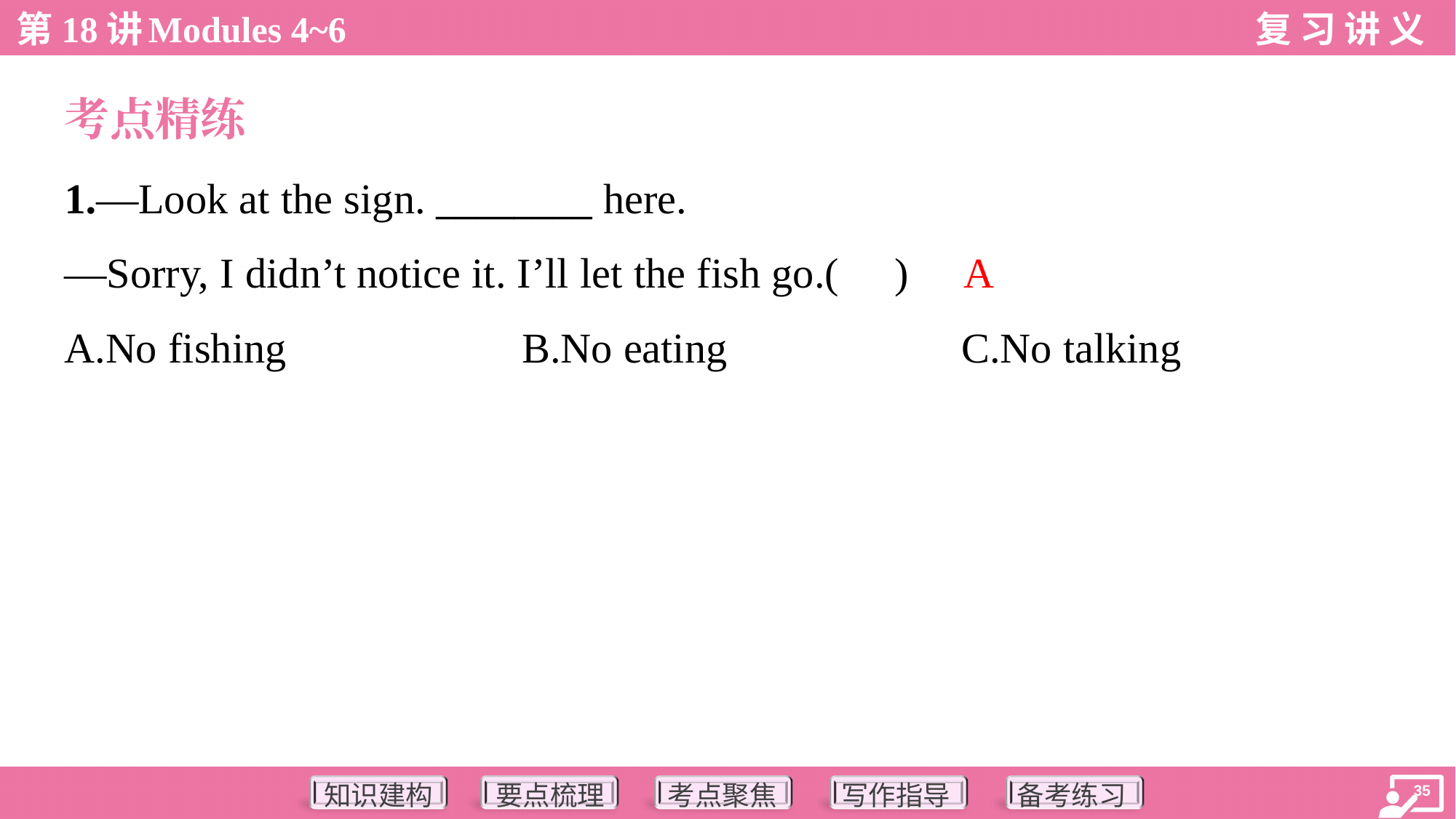

考点精练
1.—Look at the sign. ________ here.
—Sorry, I didn’t notice it. I’ll let the fish go.(     )
A
A.No fishing	B.No eating	C.No talking